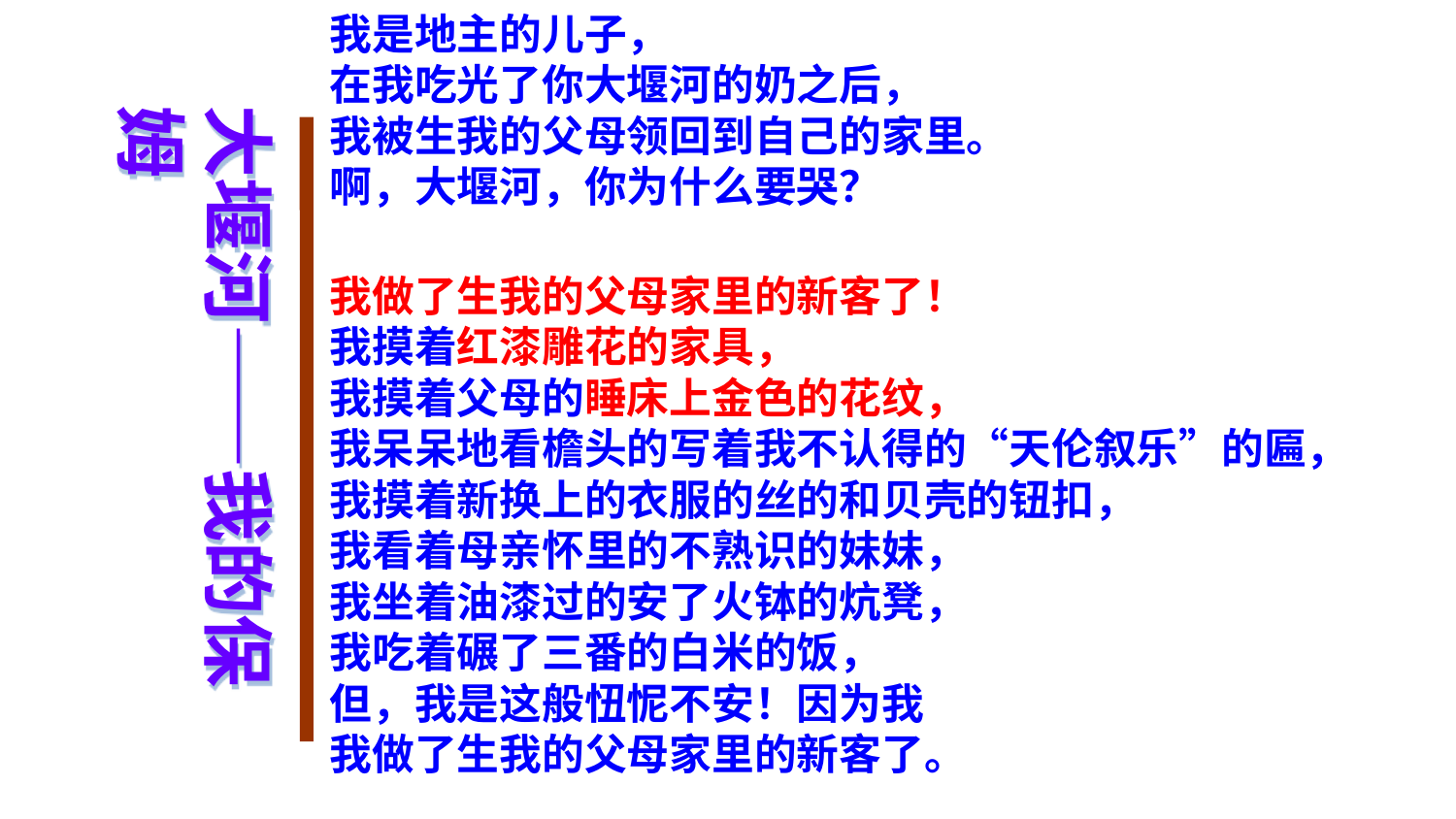

我是地主的儿子，
在我吃光了你大堰河的奶之后，
我被生我的父母领回到自己的家里。
啊，大堰河，你为什么要哭？

我做了生我的父母家里的新客了！
我摸着红漆雕花的家具，
我摸着父母的睡床上金色的花纹，
我呆呆地看檐头的写着我不认得的“天伦叙乐”的匾，
我摸着新换上的衣服的丝的和贝壳的钮扣，
我看着母亲怀里的不熟识的妹妹，
我坐着油漆过的安了火钵的炕凳，
我吃着碾了三番的白米的饭，
但，我是这般忸怩不安！因为我
我做了生我的父母家里的新客了。

大堰河——我的保姆